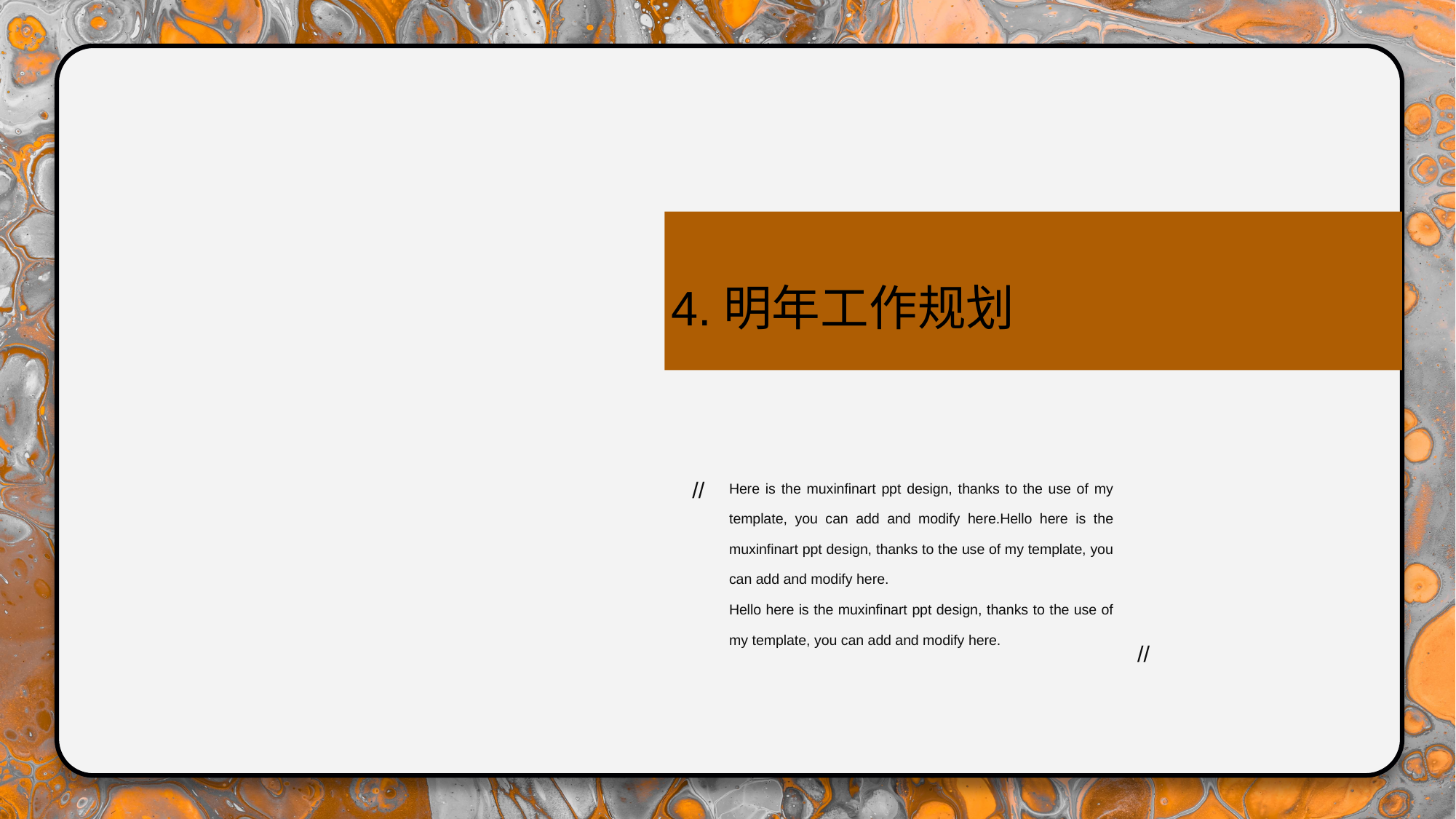

4.明年工作规划
//
//
Here is the muxinfinart ppt design, thanks to the use of my template, you can add and modify here.Hello here is the muxinfinart ppt design, thanks to the use of my template, you can add and modify here.
Hello here is the muxinfinart ppt design, thanks to the use of my template, you can add and modify here.